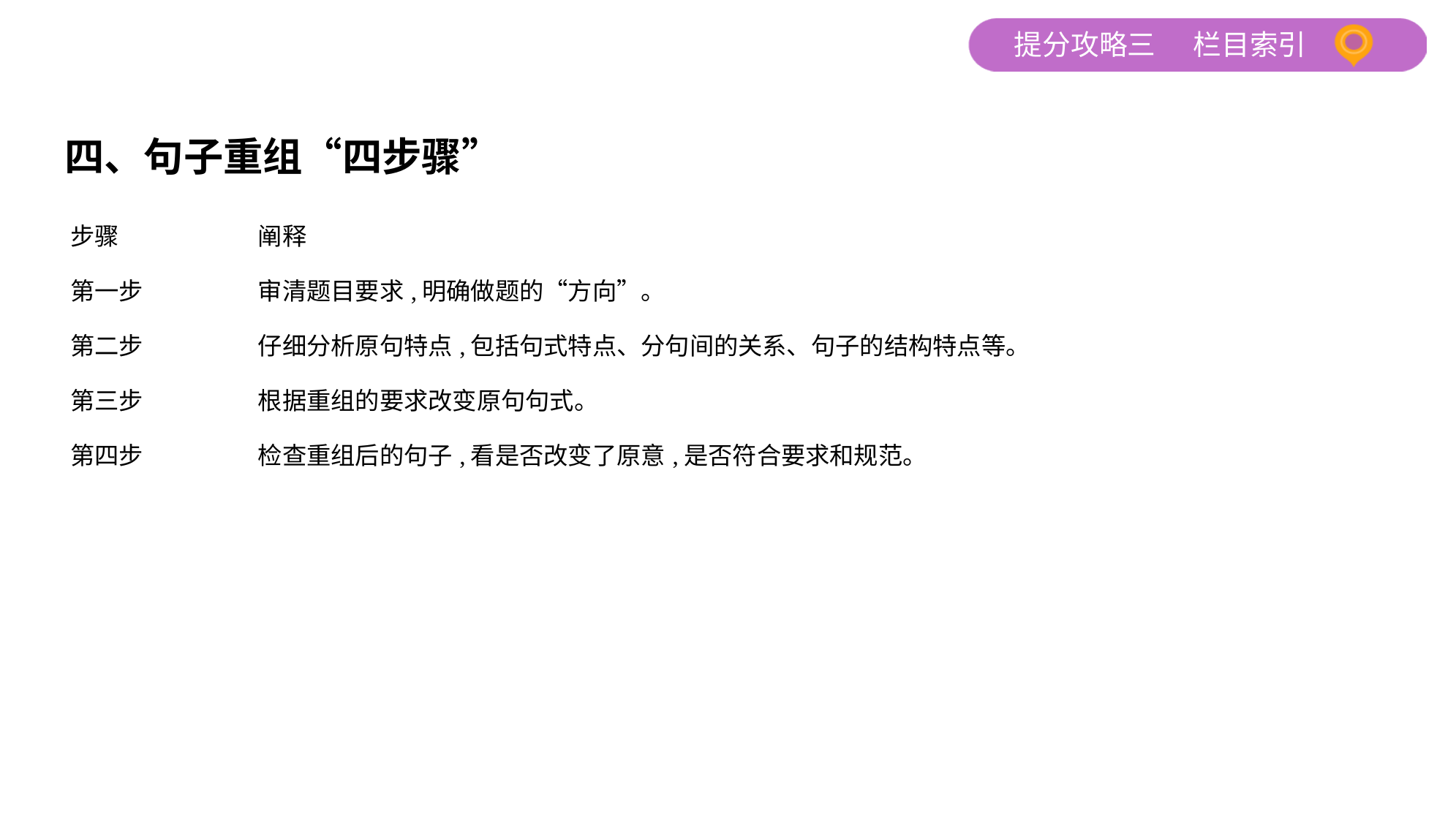

四、句子重组“四步骤”
| 步骤 | 阐释 |
| --- | --- |
| 第一步 | 审清题目要求,明确做题的“方向”。 |
| 第二步 | 仔细分析原句特点,包括句式特点、分句间的关系、句子的结构特点等。 |
| 第三步 | 根据重组的要求改变原句句式。 |
| 第四步 | 检查重组后的句子,看是否改变了原意,是否符合要求和规范。 |